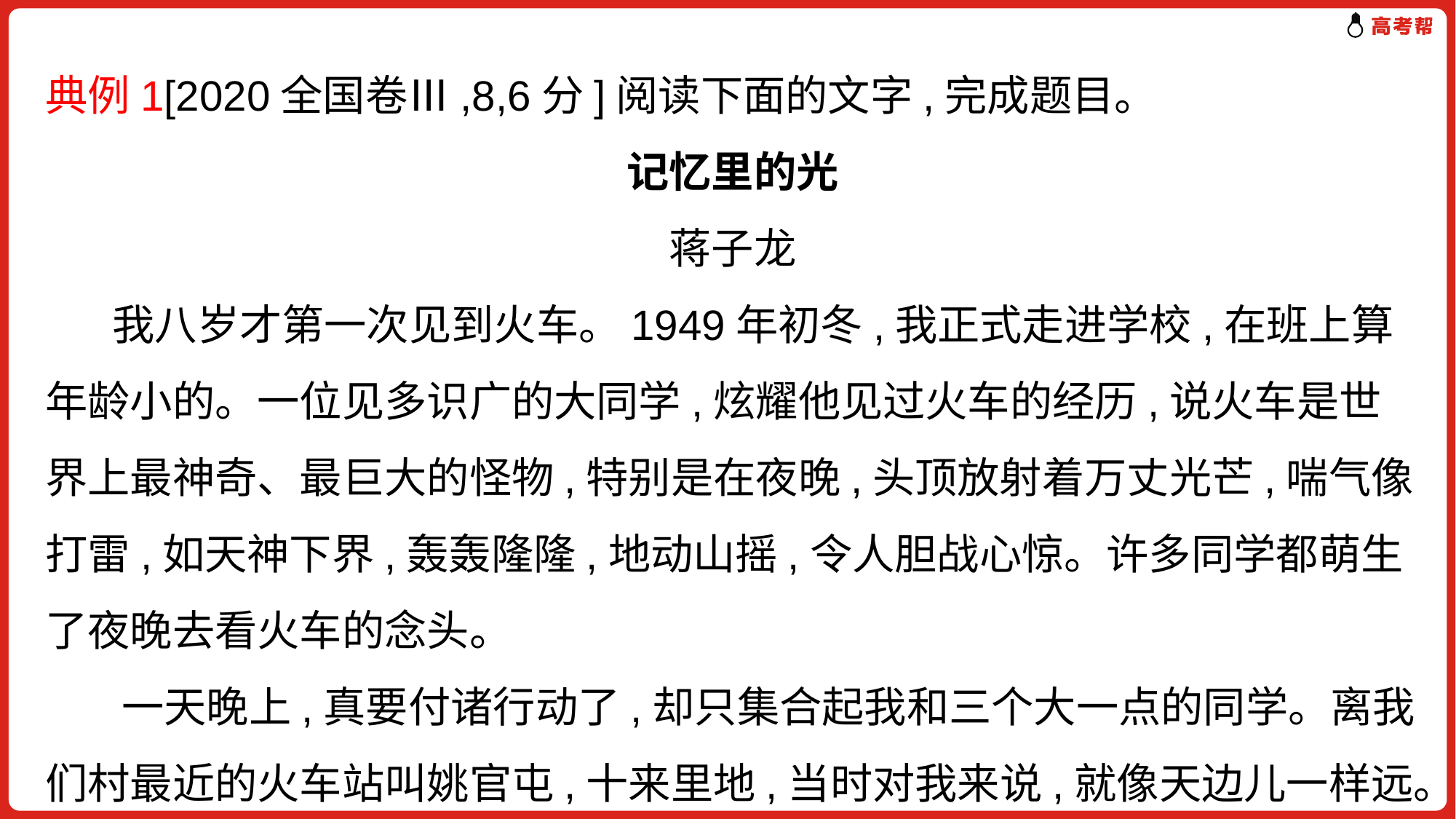

典例1[2020全国卷Ⅲ,8,6分]阅读下面的文字,完成题目。
记忆里的光
蒋子龙
      我八岁才第一次见到火车。1949年初冬,我正式走进学校,在班上算年龄小的。一位见多识广的大同学,炫耀他见过火车的经历,说火车是世界上最神奇、最巨大的怪物,特别是在夜晚,头顶放射着万丈光芒,喘气像打雷,如天神下界,轰轰隆隆,地动山摇,令人胆战心惊。许多同学都萌生了夜晚去看火车的念头。
       一天晚上,真要付诸行动了,却只集合起我和三个大一点的同学。离我们村最近的火车站叫姚官屯,十来里地,当时对我来说,就像天边儿一样远。